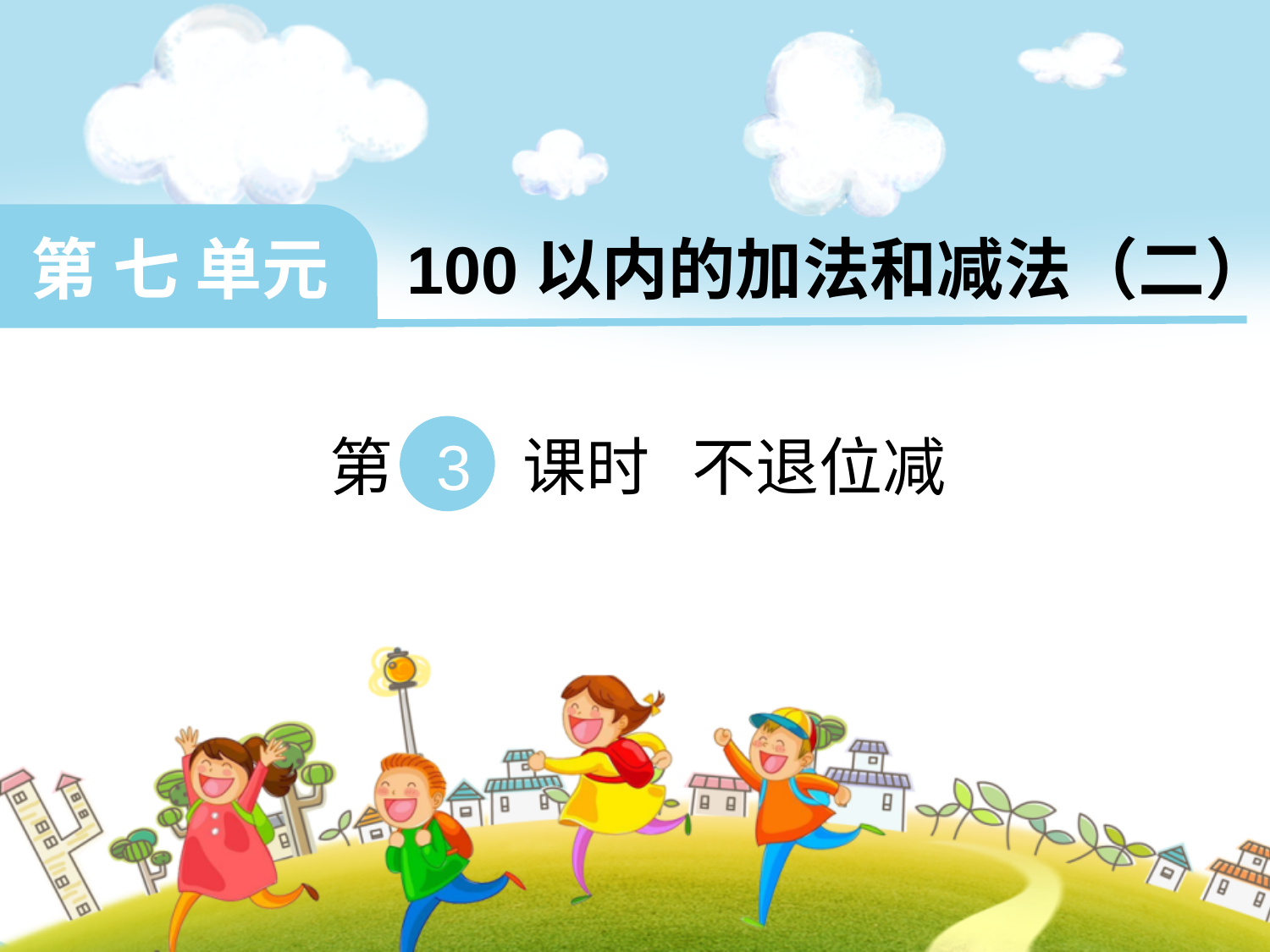

第 七 单元    100以内的加法和减法（二）

  第  3  课时   不退位减